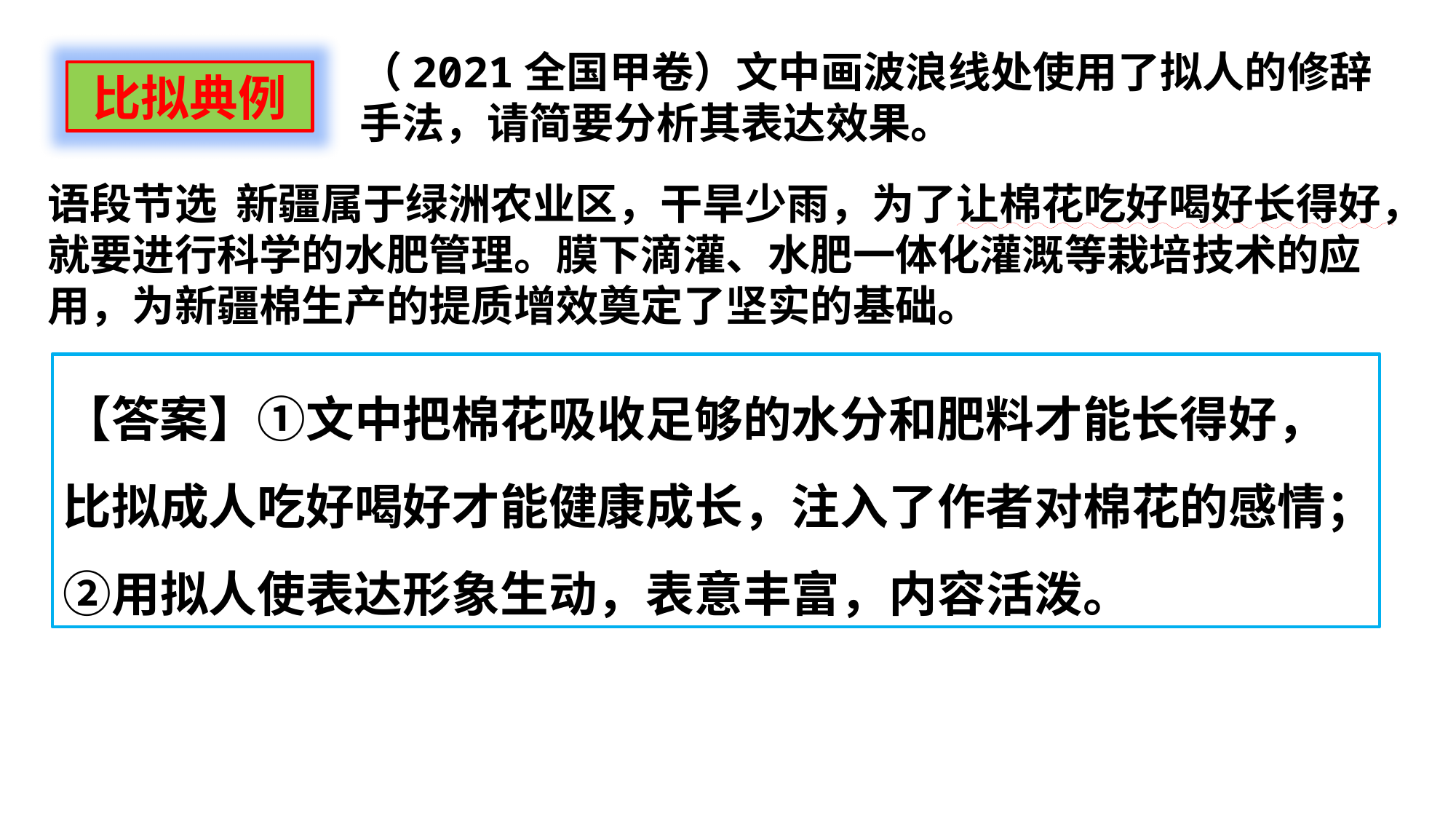

（2021全国甲卷）文中画波浪线处使用了拟人的修辞手法，请简要分析其表达效果。
比拟典例
语段节选  新疆属于绿洲农业区，干旱少雨，为了让棉花吃好喝好长得好，就要进行科学的水肥管理。膜下滴灌、水肥一体化灌溉等栽培技术的应用，为新疆棉生产的提质增效奠定了坚实的基础。
【答案】①文中把棉花吸收足够的水分和肥料才能长得好，比拟成人吃好喝好才能健康成长，注入了作者对棉花的感情；②用拟人使表达形象生动，表意丰富，内容活泼。